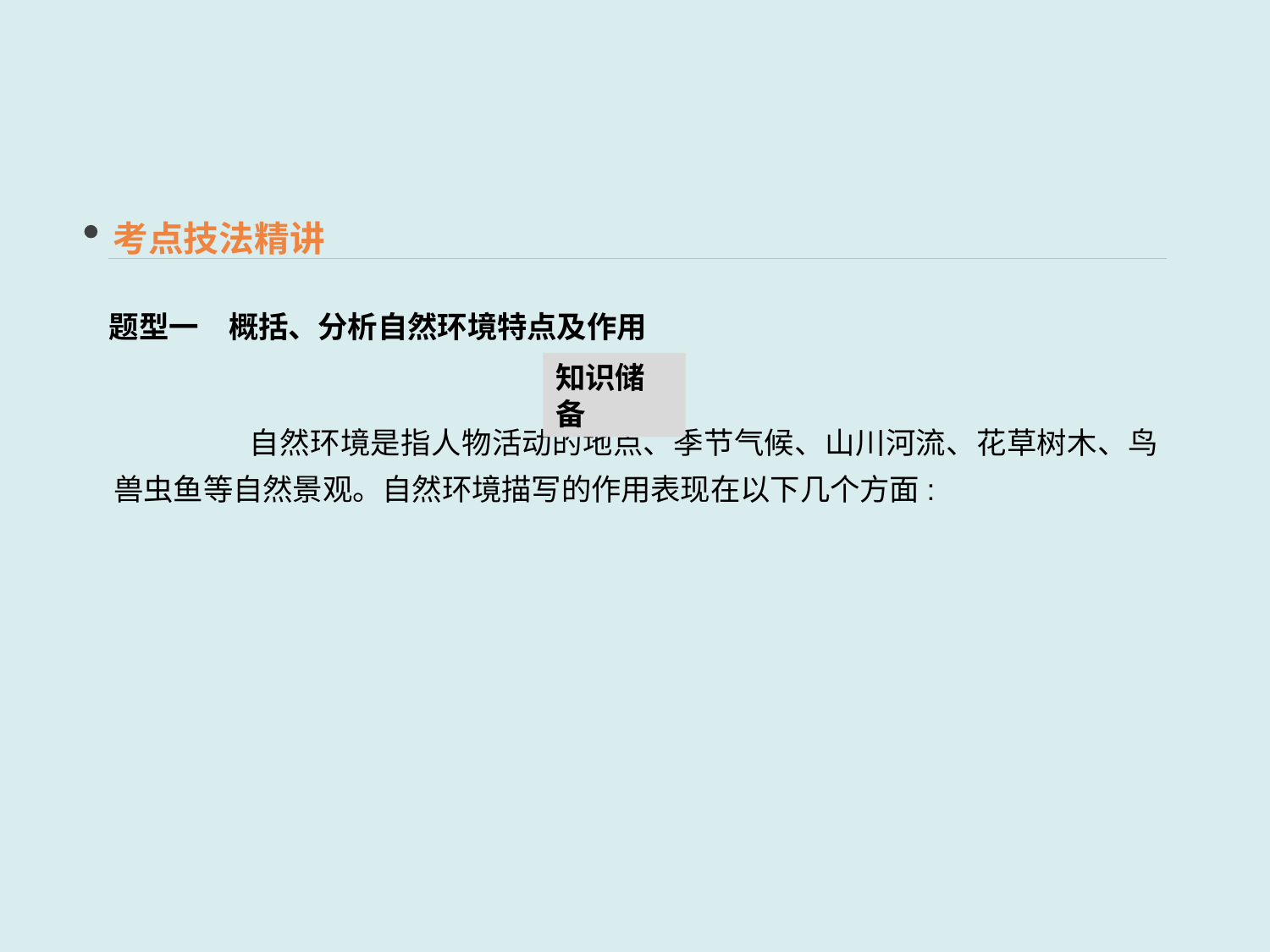

考点技法精讲

题型一　概括、分析自然环境特点及作用
知识储备
自然环境是指人物活动的地点、季节气候、山川河流、花草树木、鸟兽虫鱼等自然景观。自然环境描写的作用表现在以下几个方面: